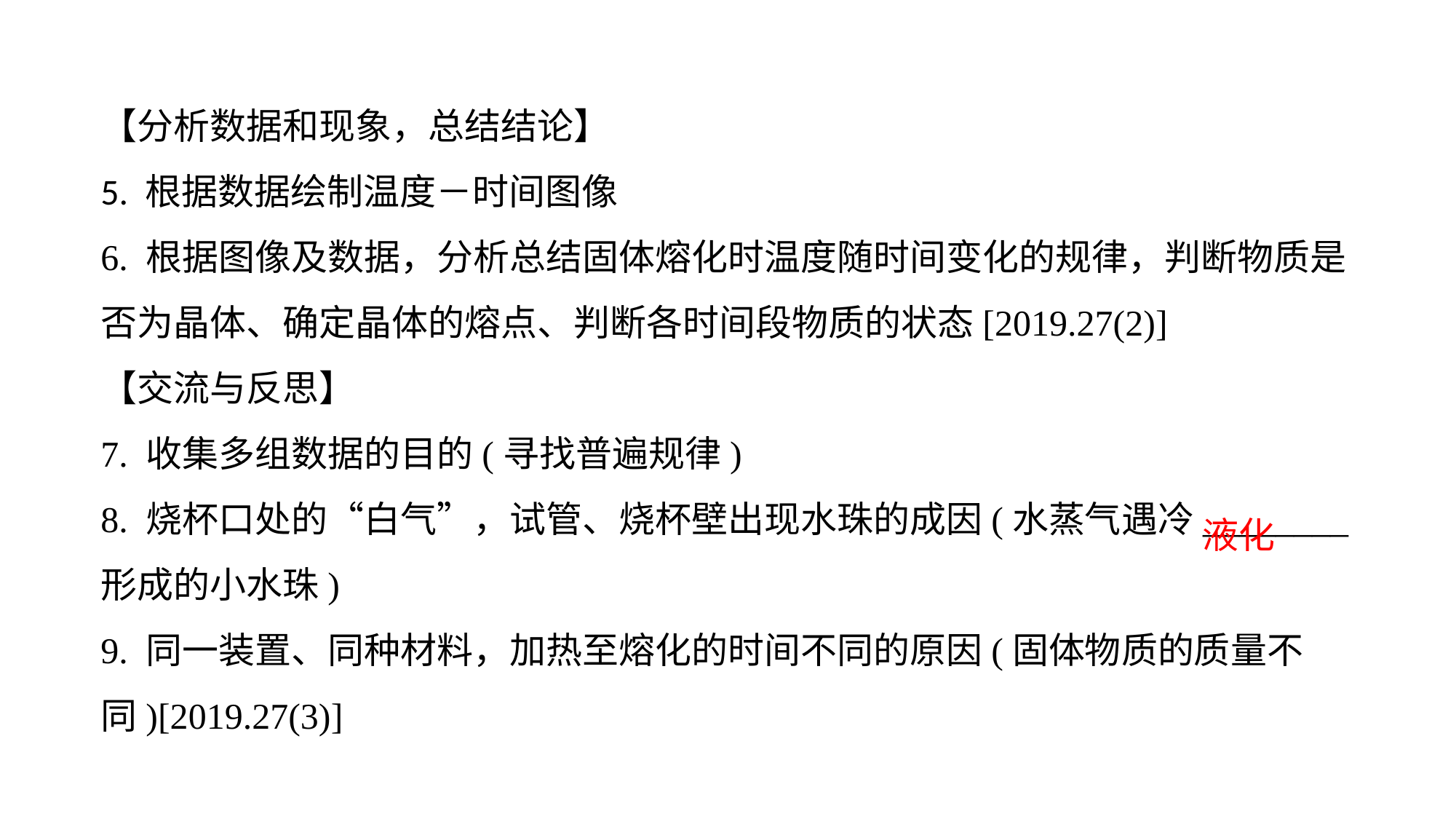

【分析数据和现象，总结结论】5. 根据数据绘制温度－时间图像
6. 根据图像及数据，分析总结固体熔化时温度随时间变化的规律，判断物质是否为晶体、确定晶体的熔点、判断各时间段物质的状态[2019.27(2)]【交流与反思】7. 收集多组数据的目的(寻找普遍规律)8. 烧杯口处的“白气”，试管、烧杯壁出现水珠的成因(水蒸气遇冷________形成的小水珠)9. 同一装置、同种材料，加热至熔化的时间不同的原因(固体物质的质量不同)[2019.27(3)]
液化